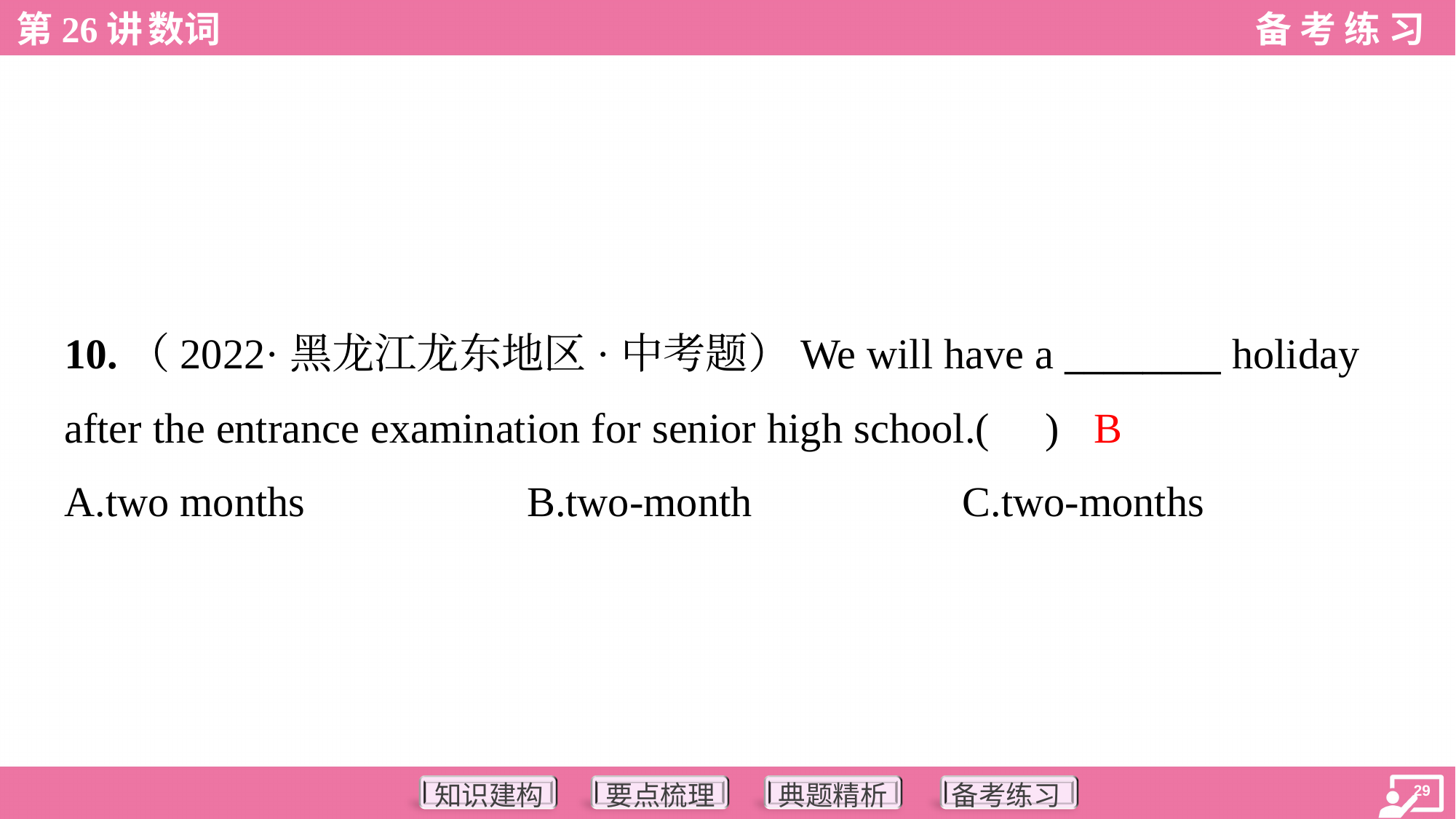

10.（2022·黑龙江龙东地区·中考题）We will have a ________ holiday
after the entrance examination for senior high school.(     )
B
A.two months	B.two-month	C.two-months